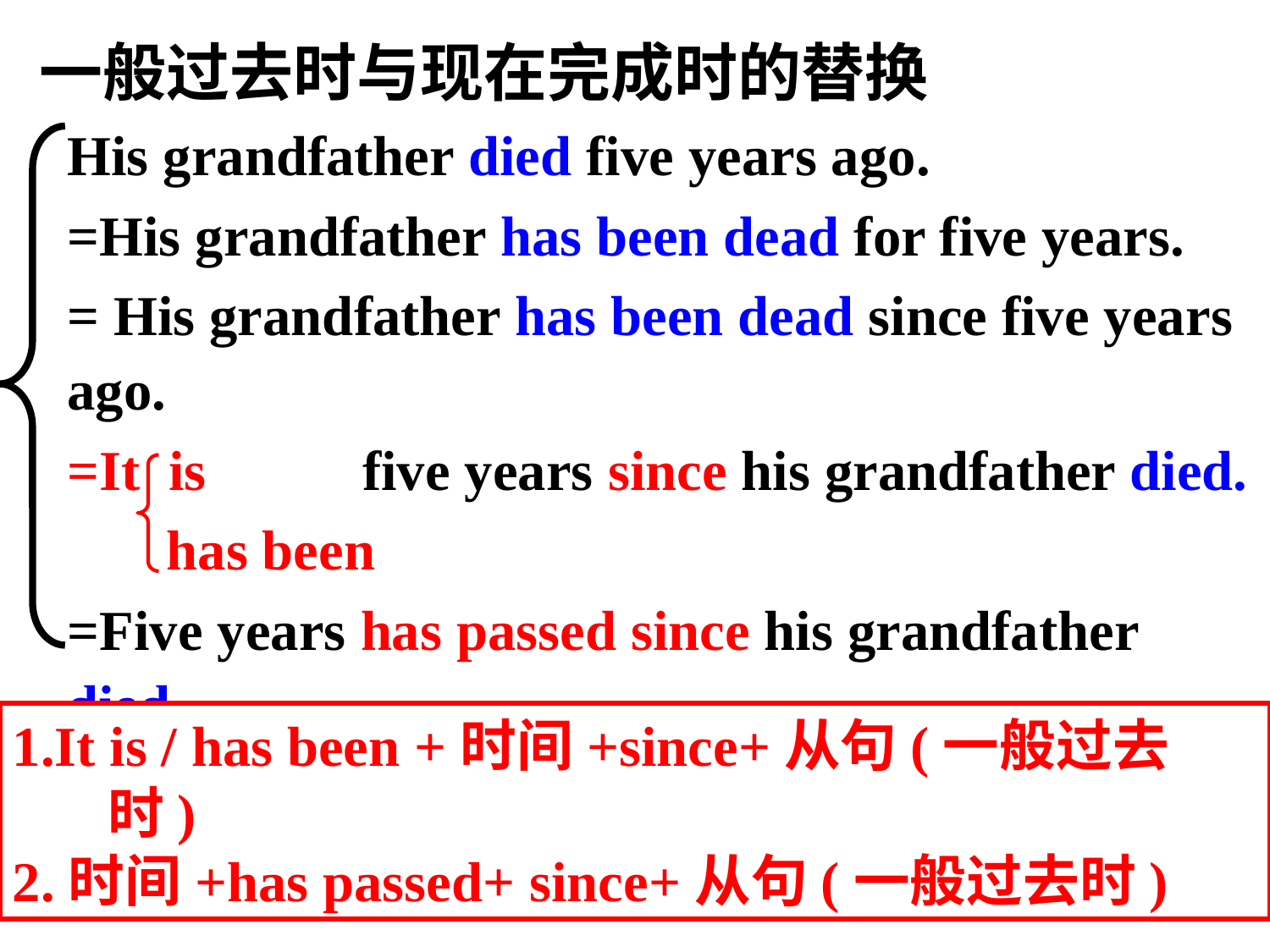

一般过去时与现在完成时的替换
His grandfather died five years ago.
=His grandfather has been dead for five years.
= His grandfather has been dead since five years ago.
=It  is           five years since his grandfather died.
       has been
=Five years has passed since his grandfather died.

#

1.It is / has been +时间+since+从句(一般过去时)
2.时间+has passed+ since+从句(一般过去时)